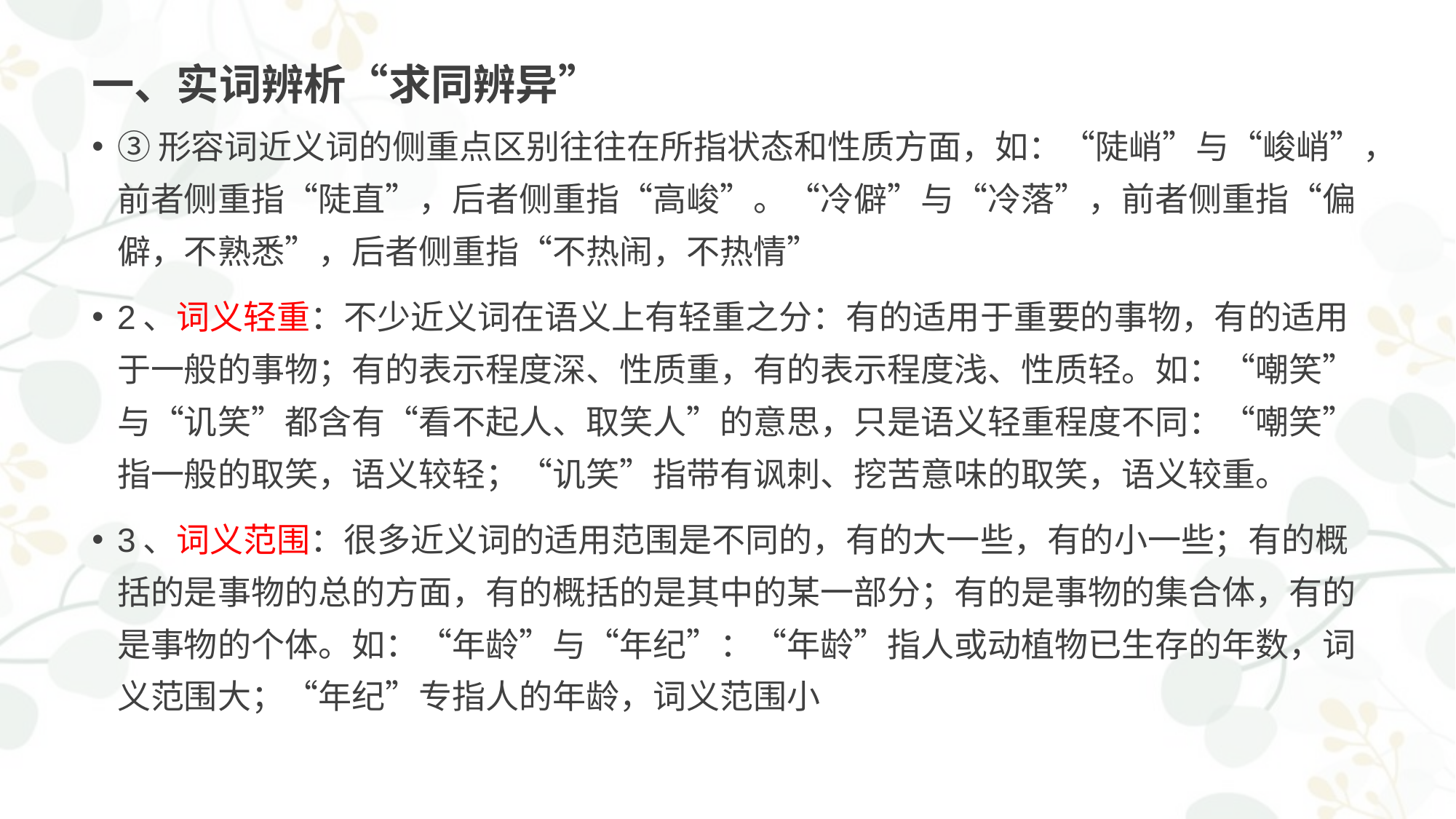

# 一、实词辨析“求同辨异”
③形容词近义词的侧重点区别往往在所指状态和性质方面，如：“陡峭”与“峻峭”，前者侧重指“陡直”，后者侧重指“高峻”。“冷僻”与“冷落”，前者侧重指“偏僻，不熟悉”，后者侧重指“不热闹，不热情”
2、词义轻重：不少近义词在语义上有轻重之分：有的适用于重要的事物，有的适用于一般的事物；有的表示程度深、性质重，有的表示程度浅、性质轻。如：“嘲笑”与“讥笑”都含有“看不起人、取笑人”的意思，只是语义轻重程度不同：“嘲笑”指一般的取笑，语义较轻；“讥笑”指带有讽刺、挖苦意味的取笑，语义较重。
3、词义范围：很多近义词的适用范围是不同的，有的大一些，有的小一些；有的概括的是事物的总的方面，有的概括的是其中的某一部分；有的是事物的集合体，有的是事物的个体。如：“年龄”与“年纪”：“年龄”指人或动植物已生存的年数，词义范围大；“年纪”专指人的年龄，词义范围小